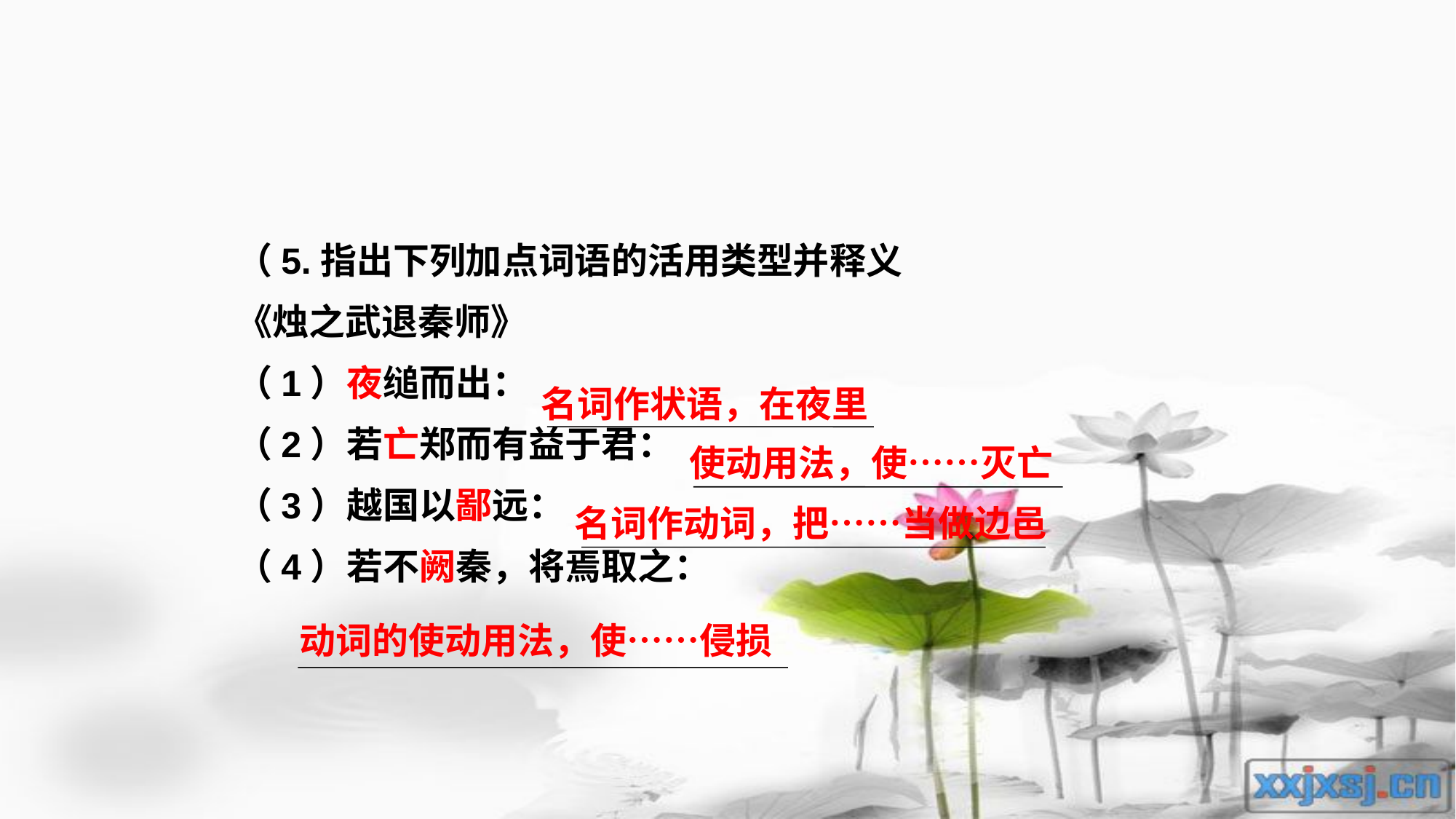

（5.指出下列加点词语的活用类型并释义
《烛之武退秦师》
（1）夜缒而出：
（2）若亡郑而有益于君：
（3）越国以鄙远：
（4）若不阙秦，将焉取之：

名词作状语，在夜里

使动用法，使……灭亡

名词作动词，把……当做边邑

动词的使动用法，使……侵损